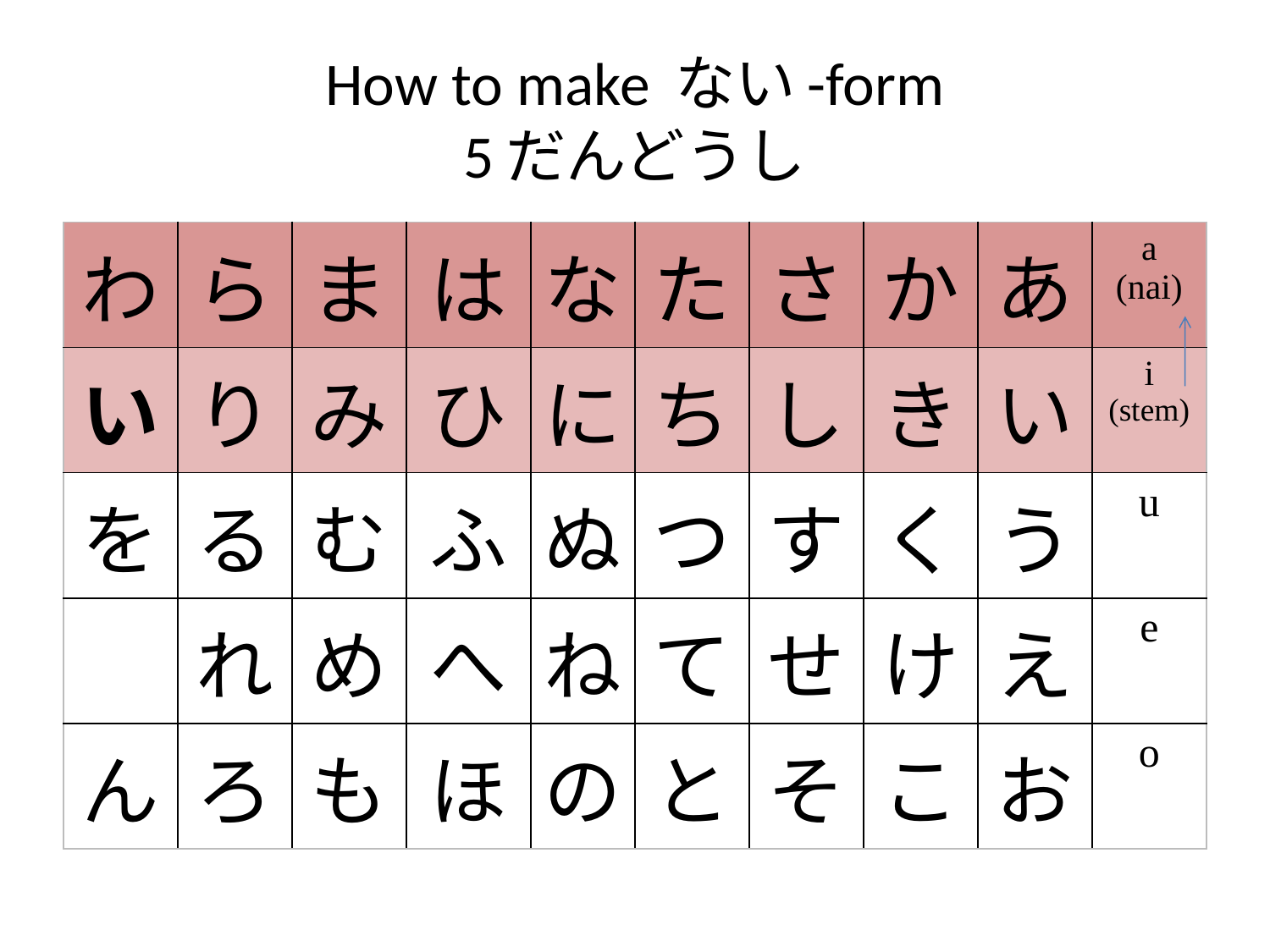

# How to make ない-form 5だんどうし
| わ | ら | ま | は | な | た | さ | か | あ | a (nai) |
| --- | --- | --- | --- | --- | --- | --- | --- | --- | --- |
| い | り | み | ひ | に | ち | し | き | い | i (stem) |
| を | る | む | ふ | ぬ | つ | す | く | う | u |
|  | れ | め | へ | ね | て | せ | け | え | e |
| ん | ろ | も | ほ | の | と | そ | こ | お | o |